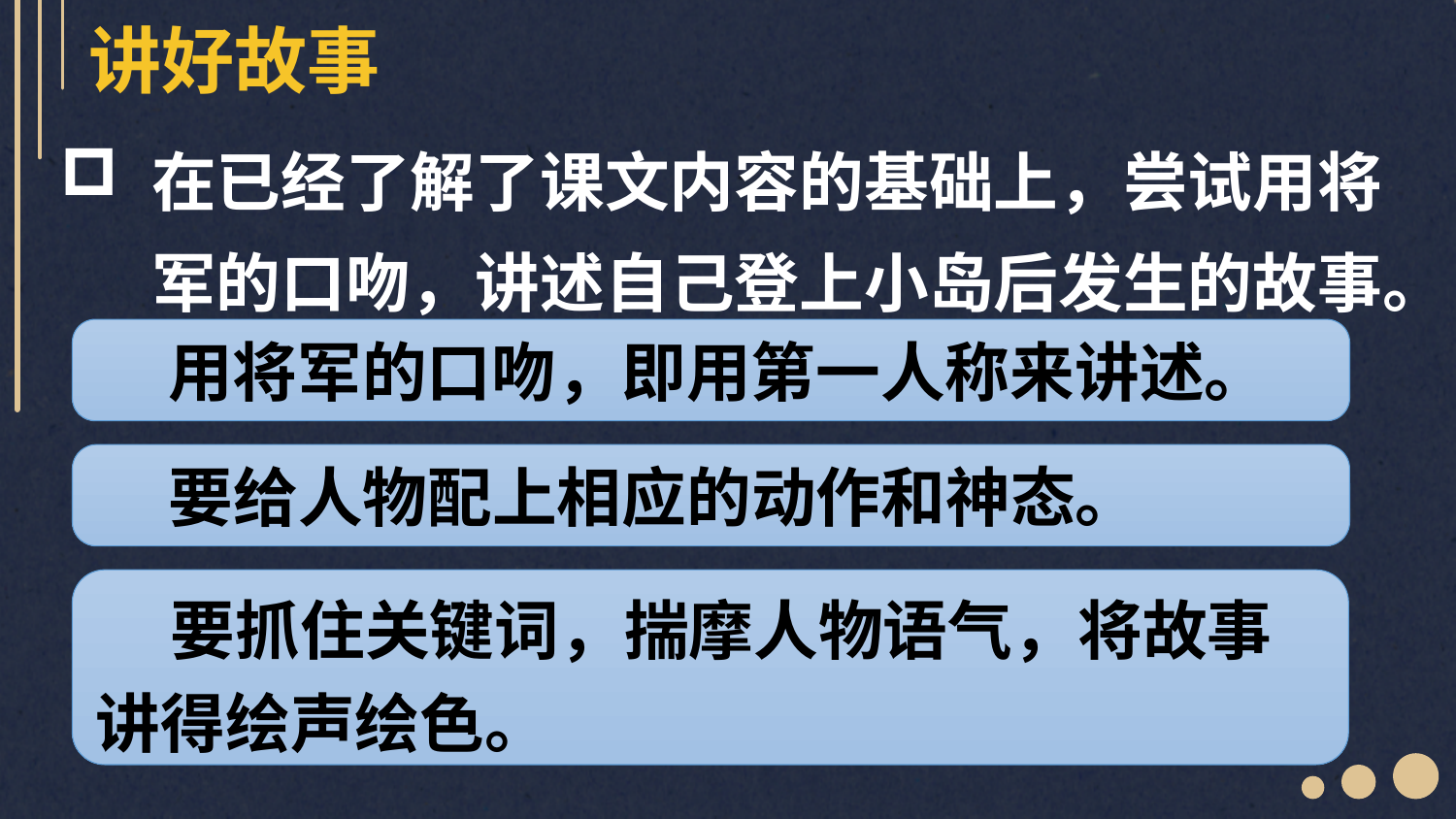

讲好故事
在已经了解了课文内容的基础上，尝试用将军的口吻，讲述自己登上小岛后发生的故事。
    用将军的口吻，即用第一人称来讲述。
    要给人物配上相应的动作和神态。
    要抓住关键词，揣摩人物语气，将故事讲得绘声绘色。